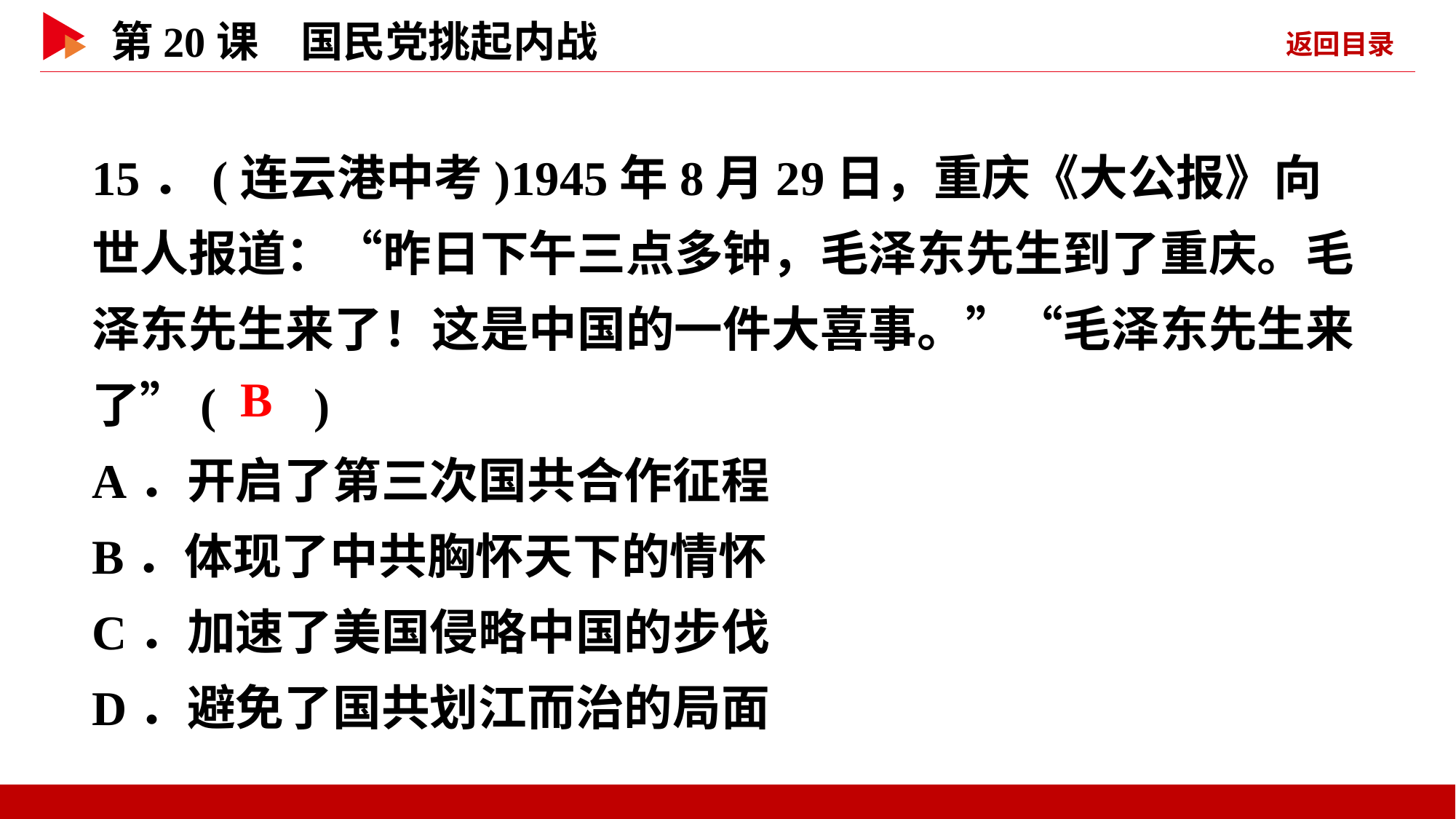

15．(连云港中考)1945年8月29日，重庆《大公报》向世人报道：“昨日下午三点多钟，毛泽东先生到了重庆。毛泽东先生来了！这是中国的一件大喜事。”“毛泽东先生来了”(        )
A．开启了第三次国共合作征程
B．体现了中共胸怀天下的情怀
C．加速了美国侵略中国的步伐
D．避免了国共划江而治的局面
   B